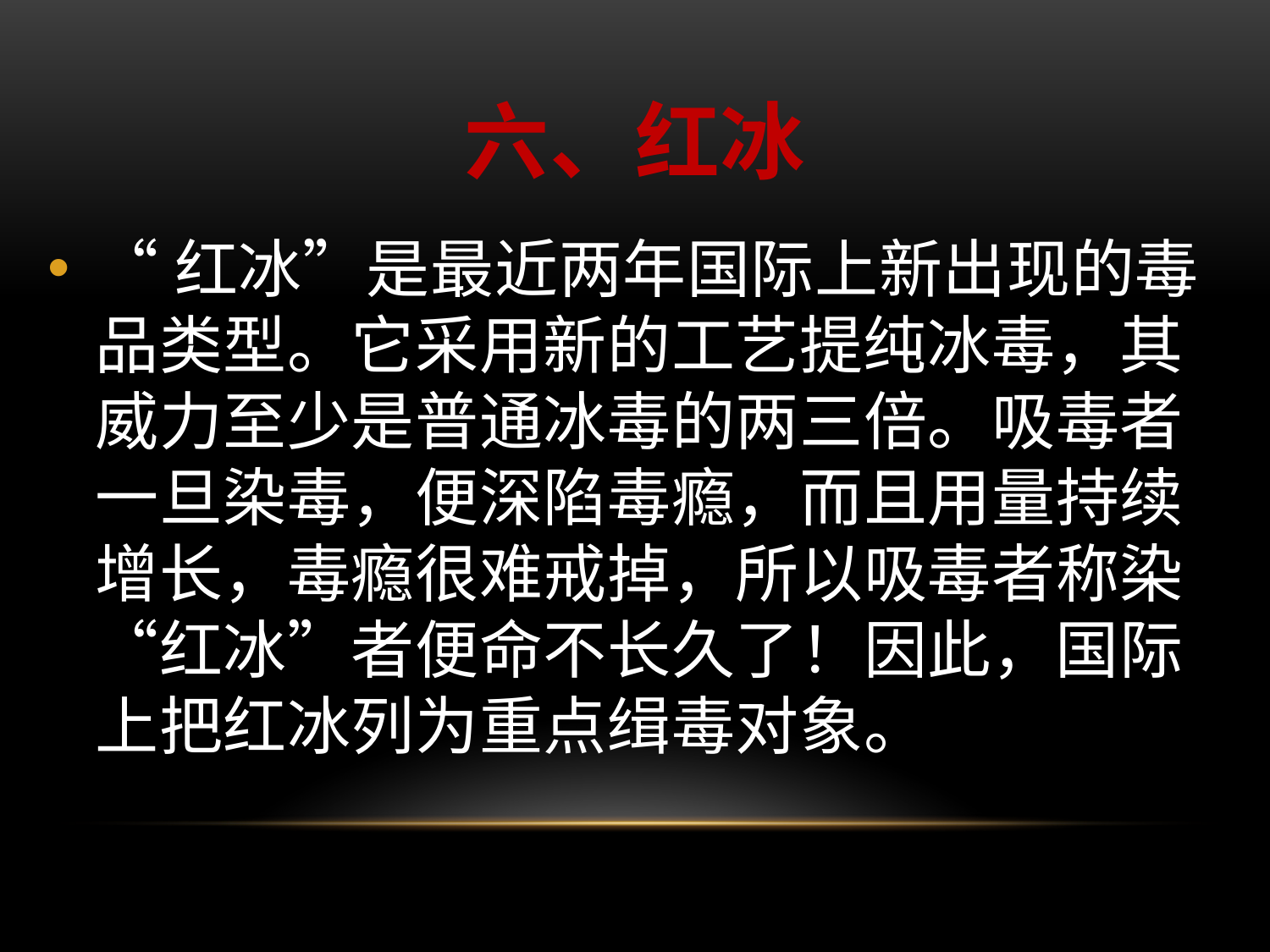

# 六、红冰
“红冰”是最近两年国际上新出现的毒品类型。它采用新的工艺提纯冰毒，其威力至少是普通冰毒的两三倍。吸毒者一旦染毒，便深陷毒瘾，而且用量持续增长，毒瘾很难戒掉，所以吸毒者称染“红冰”者便命不长久了！因此，国际上把红冰列为重点缉毒对象。